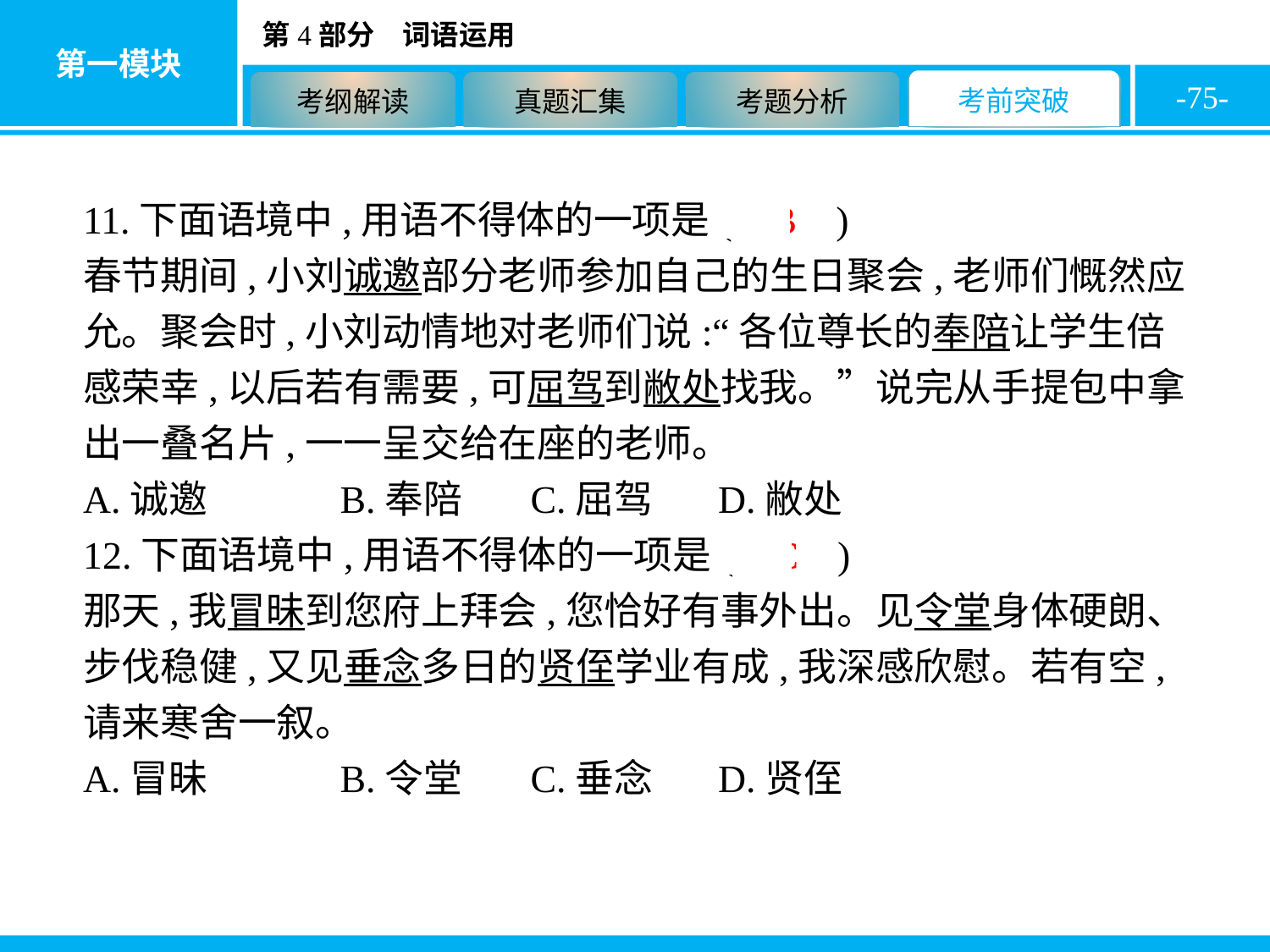

-75-
11.下面语境中,用语不得体的一项是(    B    )
春节期间,小刘诚邀部分老师参加自己的生日聚会,老师们慨然应允。聚会时,小刘动情地对老师们说:“各位尊长的奉陪让学生倍感荣幸,以后若有需要,可屈驾到敝处找我。”说完从手提包中拿出一叠名片,一一呈交给在座的老师。
A.诚邀		B.奉陪	C.屈驾	D.敝处
12.下面语境中,用语不得体的一项是(    C    )
那天,我冒昧到您府上拜会,您恰好有事外出。见令堂身体硬朗、步伐稳健,又见垂念多日的贤侄学业有成,我深感欣慰。若有空,请来寒舍一叙。
A.冒昧		B.令堂	C.垂念	D.贤侄